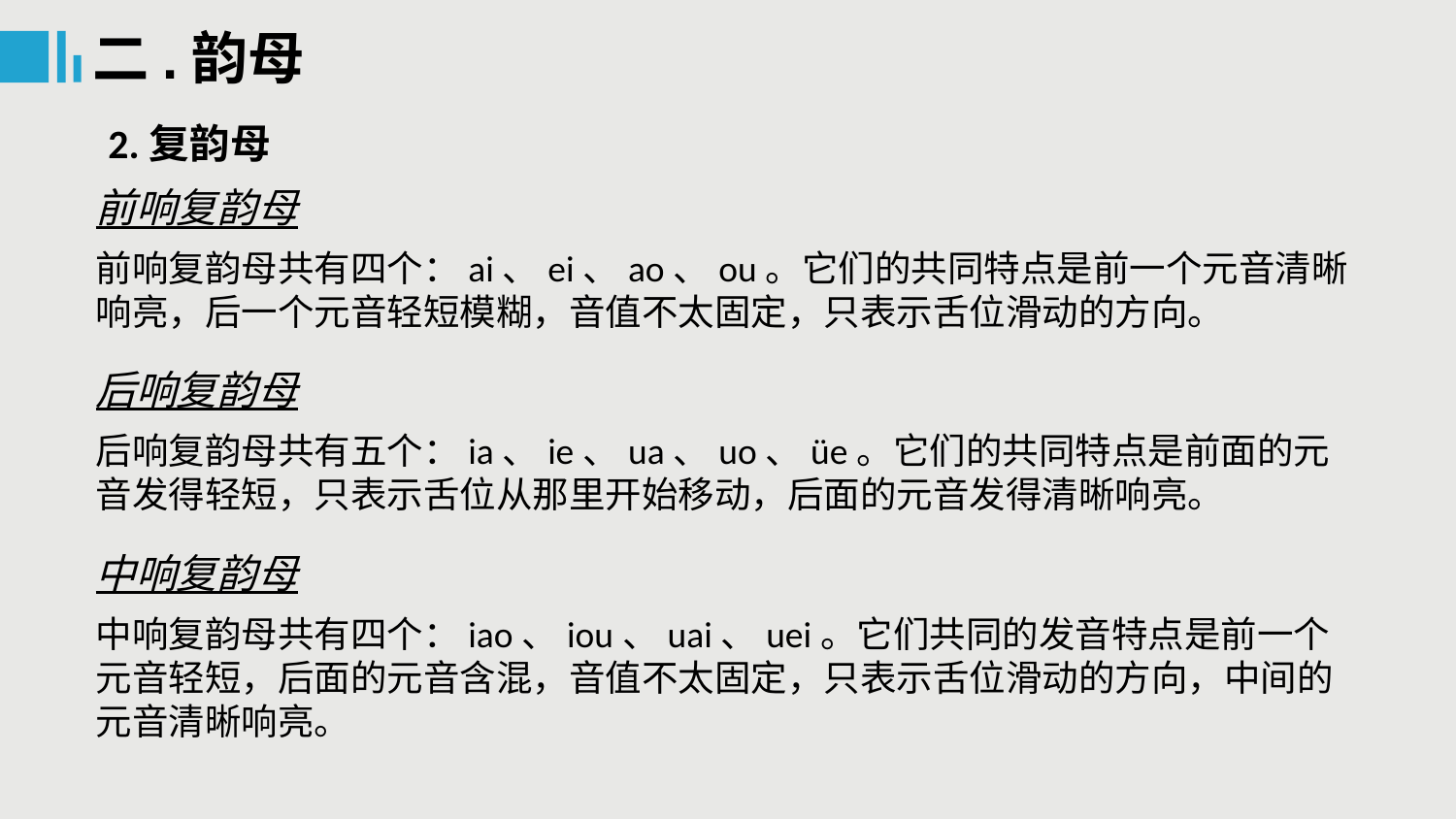

二.韵母

2.复韵母
前响复韵母
前响复韵母共有四个：ai、ei、ao、ou。它们的共同特点是前一个元音清晰响亮，后一个元音轻短模糊，音值不太固定，只表示舌位滑动的方向。
后响复韵母
后响复韵母共有五个：ia、ie、ua、uo、üe。它们的共同特点是前面的元音发得轻短，只表示舌位从那里开始移动，后面的元音发得清晰响亮。
中响复韵母
中响复韵母共有四个：iao、iou、uai、uei。它们共同的发音特点是前一个元音轻短，后面的元音含混，音值不太固定，只表示舌位滑动的方向，中间的元音清晰响亮。